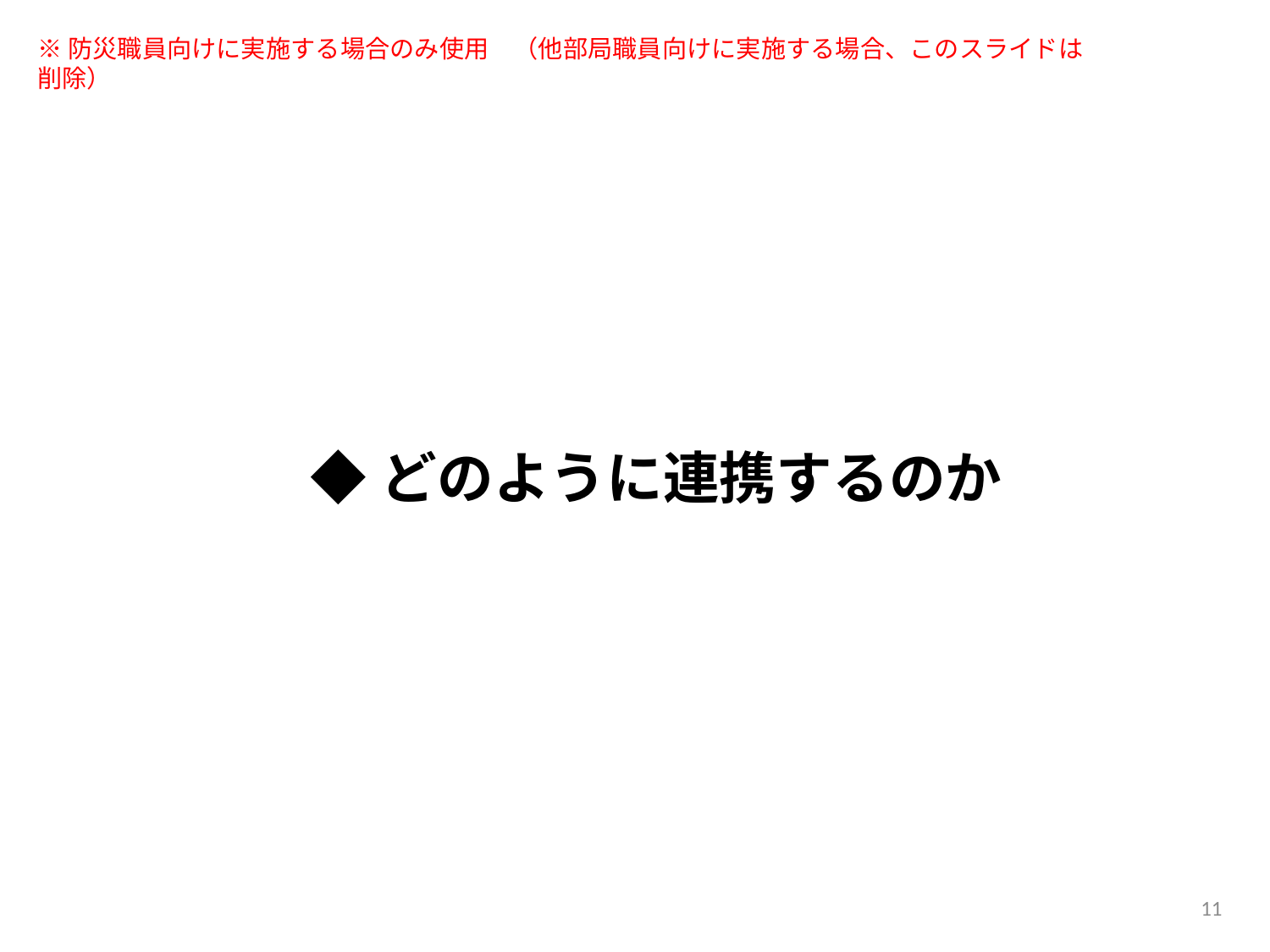

※防災職員向けに実施する場合のみ使用　（他部局職員向けに実施する場合、このスライドは削除）
# ◆どのように連携するのか
11